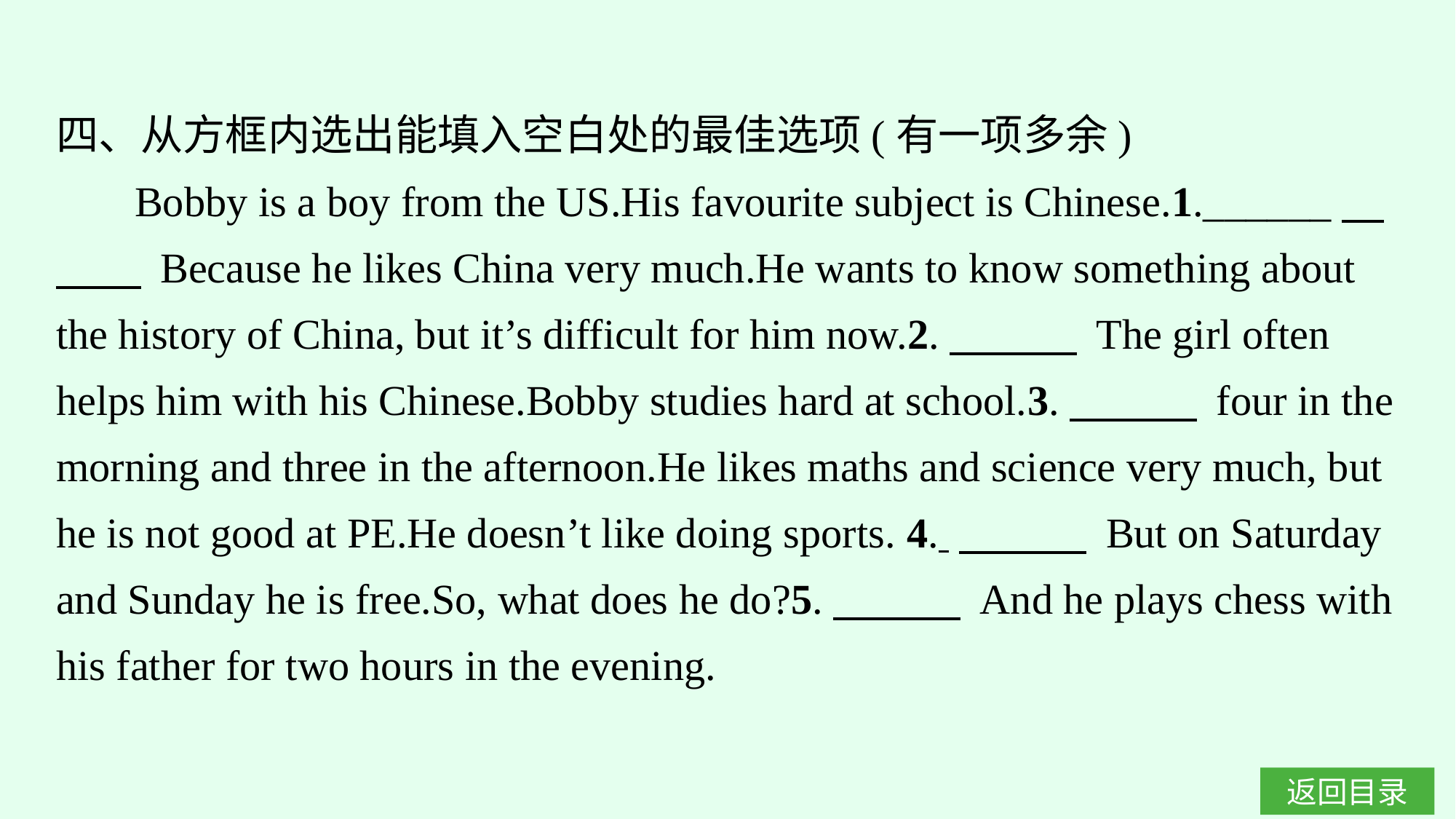

四、从方框内选出能填入空白处的最佳选项(有一项多余)
    Bobby is a boy from the US.His favourite subject is Chinese.1.______　　　 Because he likes China very much.He wants to know something about the history of China, but it’s difficult for him now.2.　　　 The girl often helps him with his Chinese.Bobby studies hard at school.3.　　　 four in the morning and three in the afternoon.He likes maths and science very much, but he is not good at PE.He doesn’t like doing sports. 4. 　　　 But on Saturday and Sunday he is free.So, what does he do?5.　　　 And he plays chess with his father for two hours in the evening.